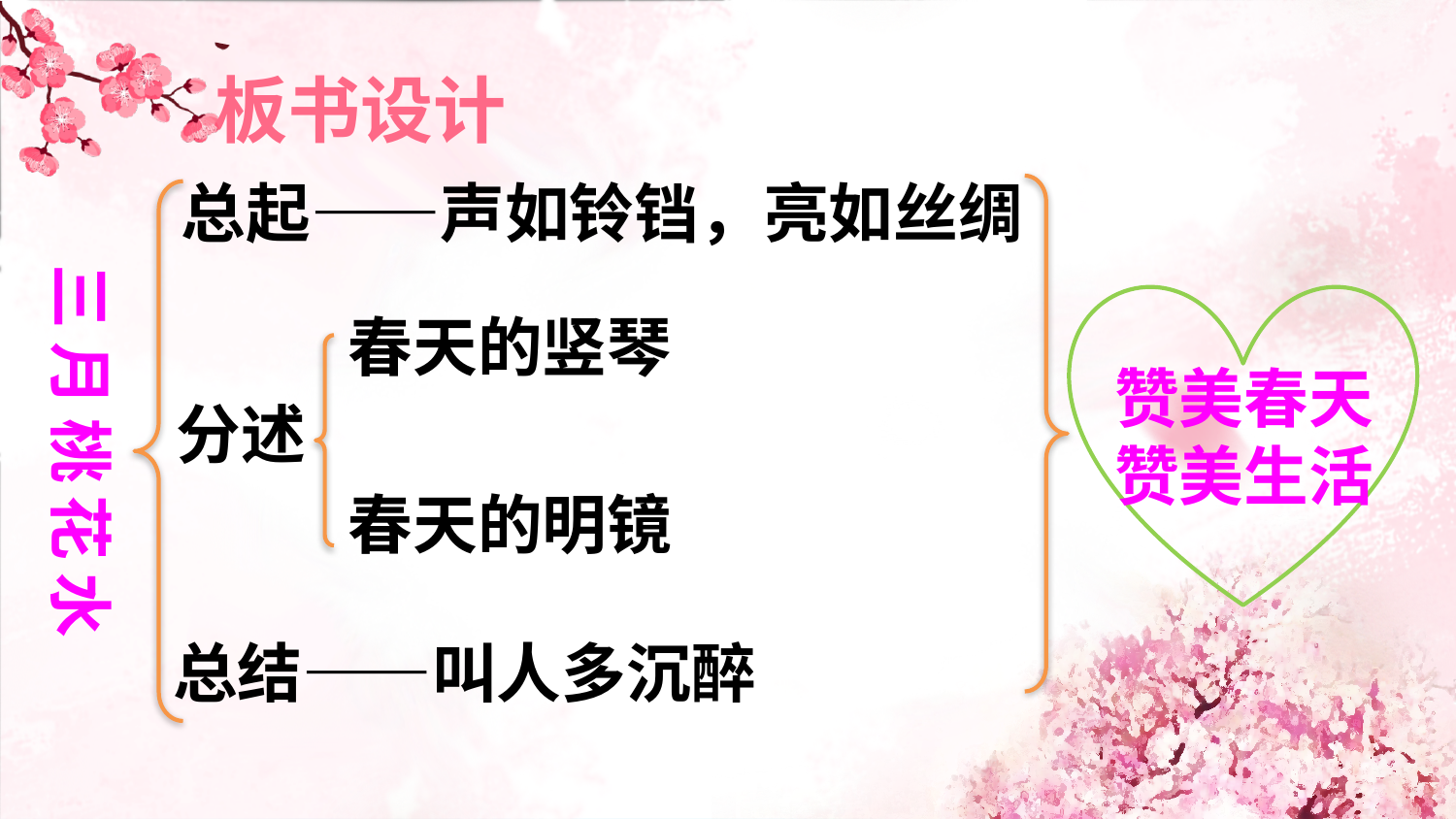

板书设计
三月桃花水
总起——声如铃铛，亮如丝绸

赞美春天
赞美生活
春天的竖琴

分述
春天的明镜
总结——叫人多沉醉